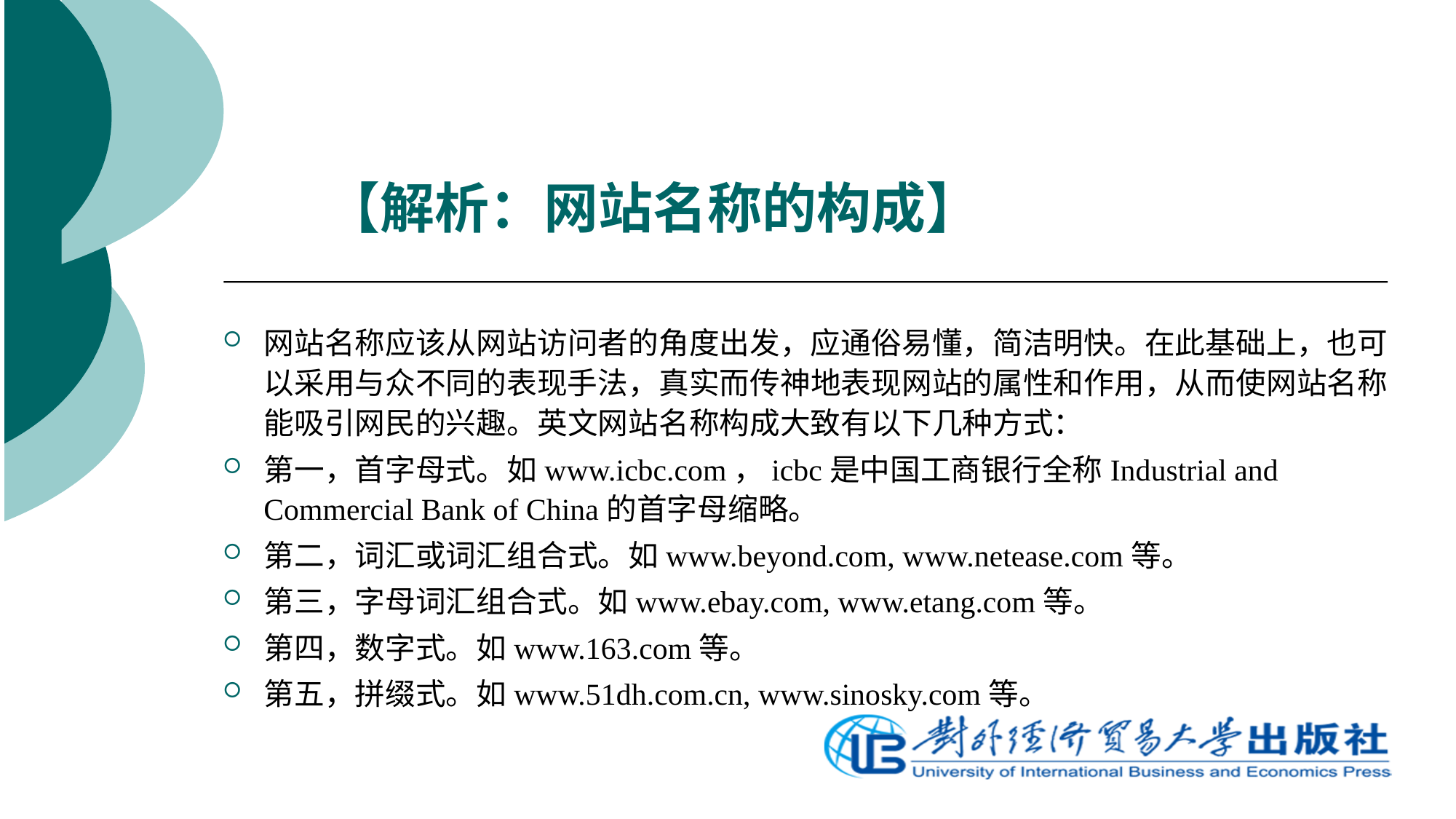

# 【解析：网站名称的构成】
网站名称应该从网站访问者的角度出发，应通俗易懂，简洁明快。在此基础上，也可以采用与众不同的表现手法，真实而传神地表现网站的属性和作用，从而使网站名称能吸引网民的兴趣。英文网站名称构成大致有以下几种方式：
第一，首字母式。如www.icbc.com，icbc是中国工商银行全称Industrial and Commercial Bank of China的首字母缩略。
第二，词汇或词汇组合式。如www.beyond.com, www.netease.com等。
第三，字母词汇组合式。如www.ebay.com, www.etang.com等。
第四，数字式。如www.163.com等。
第五，拼缀式。如www.51dh.com.cn, www.sinosky.com等。